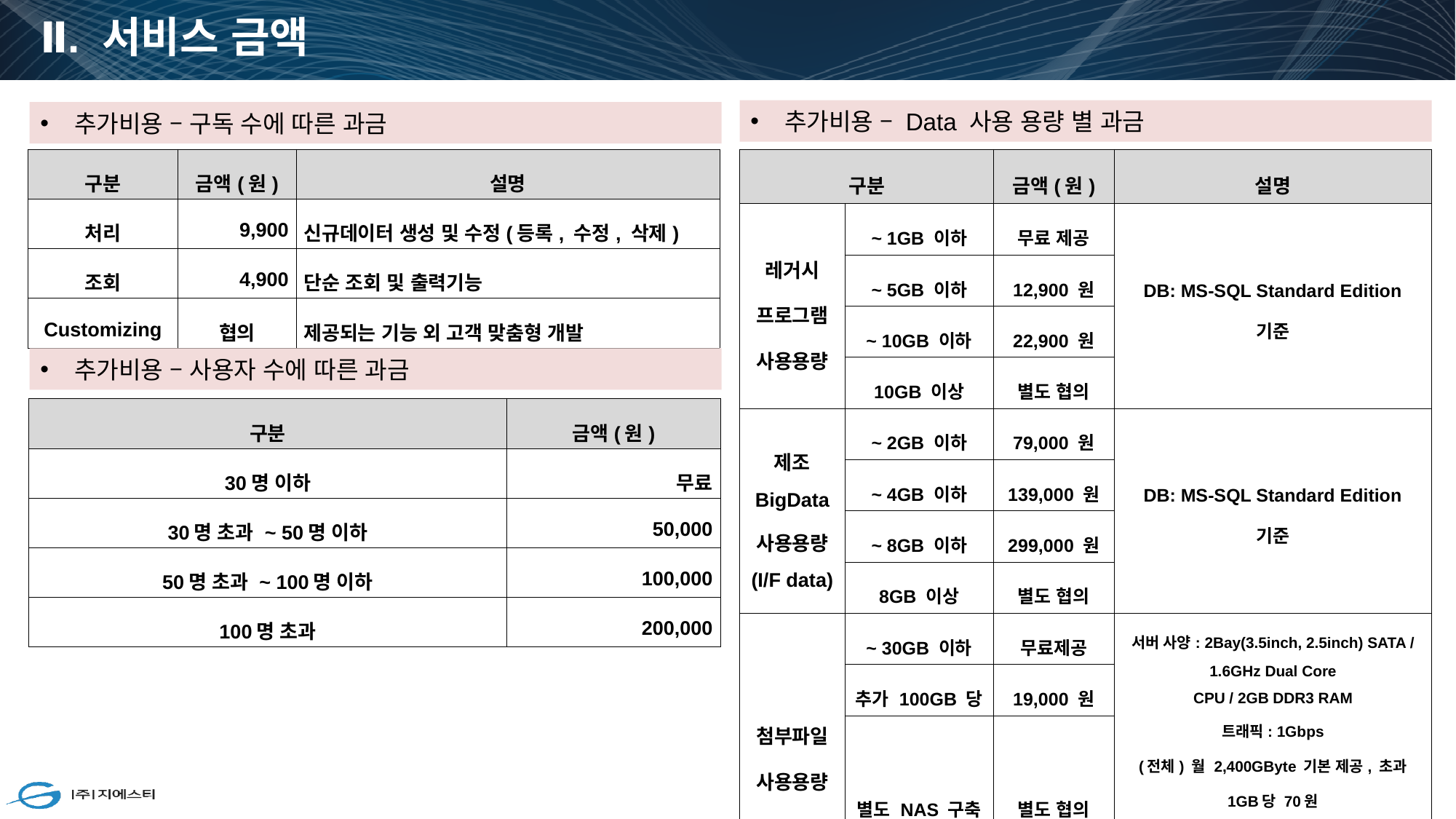

# Ⅱ. 서비스 금액
추가비용 – Data 사용 용량 별 과금
추가비용 – 구독 수에 따른 과금
| 구분 | 금액(원) | 설명 |
| --- | --- | --- |
| 처리 | 9,900 | 신규데이터 생성 및 수정(등록, 수정, 삭제) |
| 조회 | 4,900 | 단순 조회 및 출력기능 |
| Customizing | 협의 | 제공되는 기능 외 고객 맞춤형 개발 |
| 구분 |  | 금액(원) | 설명 |
| --- | --- | --- | --- |
| 레거시 프로그램 사용용량 | ~ 1GB 이하 | 무료 제공 | DB: MS-SQL Standard Edition 기준 |
|  | ~ 5GB 이하 | 12,900 원 |  |
|  | ~ 10GB 이하 | 22,900 원 |  |
|  | 10GB 이상 | 별도 협의 |  |
| 제조 BigData 사용용량 (I/F data) | ~ 2GB 이하 | 79,000 원 | DB: MS-SQL Standard Edition 기준 |
|  | ~ 4GB 이하 | 139,000 원 |  |
|  | ~ 8GB 이하 | 299,000 원 |  |
|  | 8GB 이상 | 별도 협의 |  |
| 첨부파일 사용용량 | ~ 30GB 이하 | 무료제공 | 서버 사양: 2Bay(3.5inch, 2.5inch) SATA / 1.6GHz Dual Core CPU / 2GB DDR3 RAM 트래픽: 1Gbps (전체) 월 2,400GByte 기본 제공, 초과 1GB당 70원 (해외) 월 50GByte 기본 제공, 초과 100MB당 40원 |
|  | 추가 100GB 당 | 19,000 원 |  |
|  | 별도 NAS 구축 | 별도 협의 |  |
추가비용 – 사용자 수에 따른 과금
| 구분 | 금액(원) |
| --- | --- |
| 30명 이하 | 무료 |
| 30명 초과 ~ 50명 이하 | 50,000 |
| 50명 초과 ~ 100명 이하 | 100,000 |
| 100명 초과 | 200,000 |